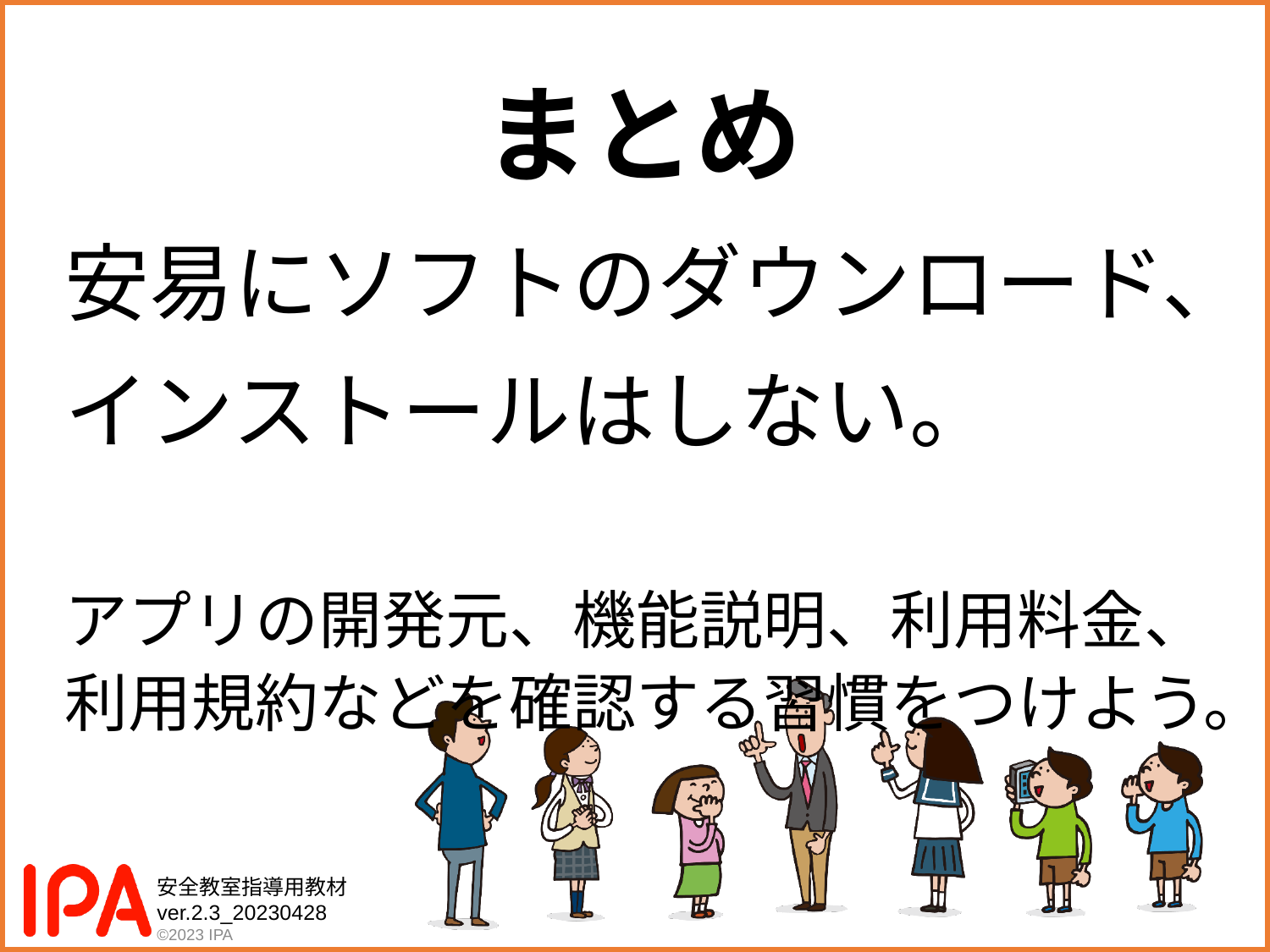

安易にソフトのダウンロード、
インストールはしない。

アプリの開発元、機能説明、利用料金、利用規約などを確認する習慣をつけよう。